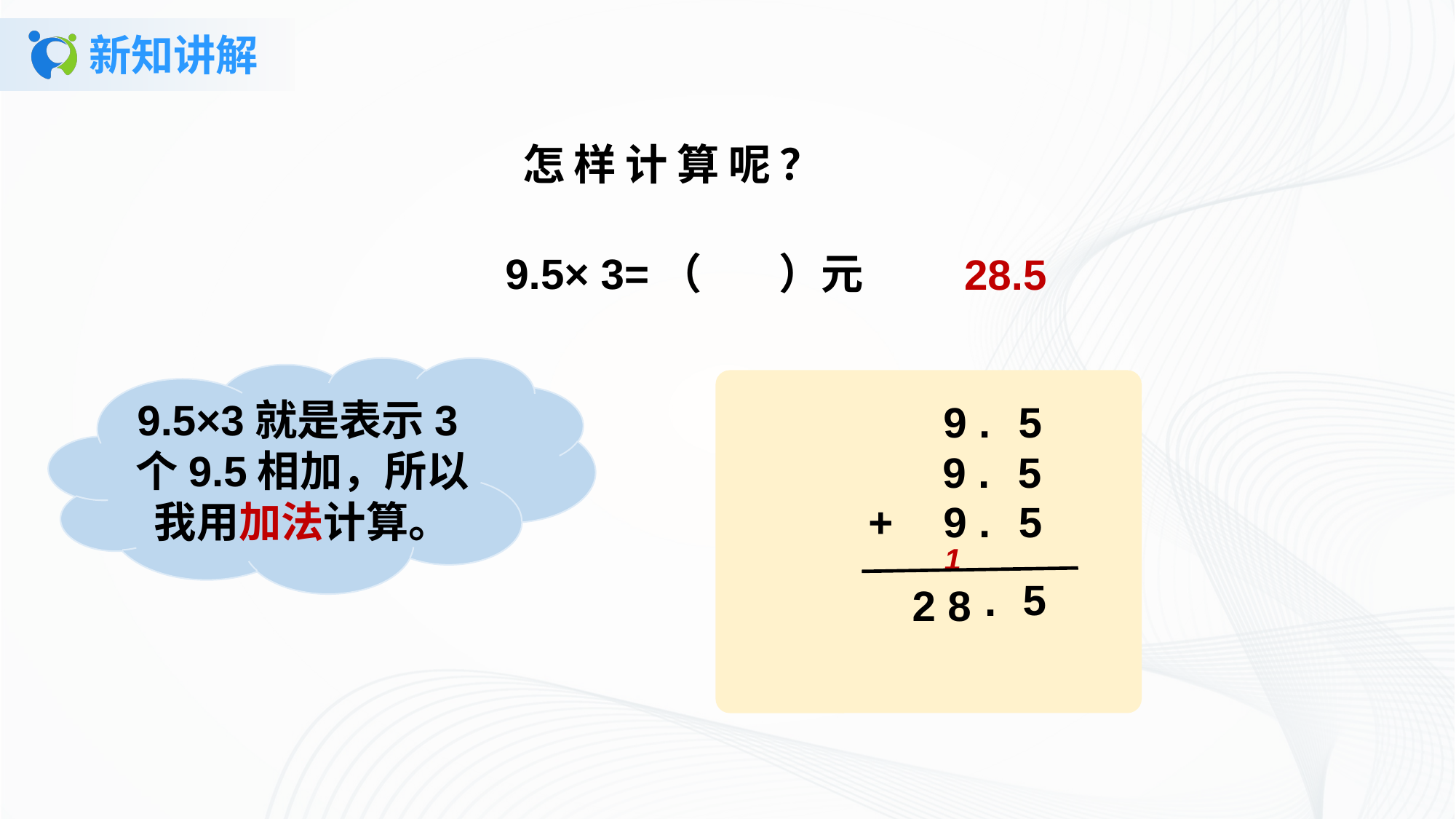

# 新知讲解
怎样计算呢？
9.5× 3=（        ）元
28.5
9.5×3就是表示3个9.5相加，所以我用加法计算。

|  | 9 . | 5 |
| --- | --- | --- |
|  | 9 . | 5 |
| --- | --- | --- |
| + | 9 . | 5 |
| --- | --- | --- |
1

.
|  |  | 5 |
| --- | --- | --- |
2 8